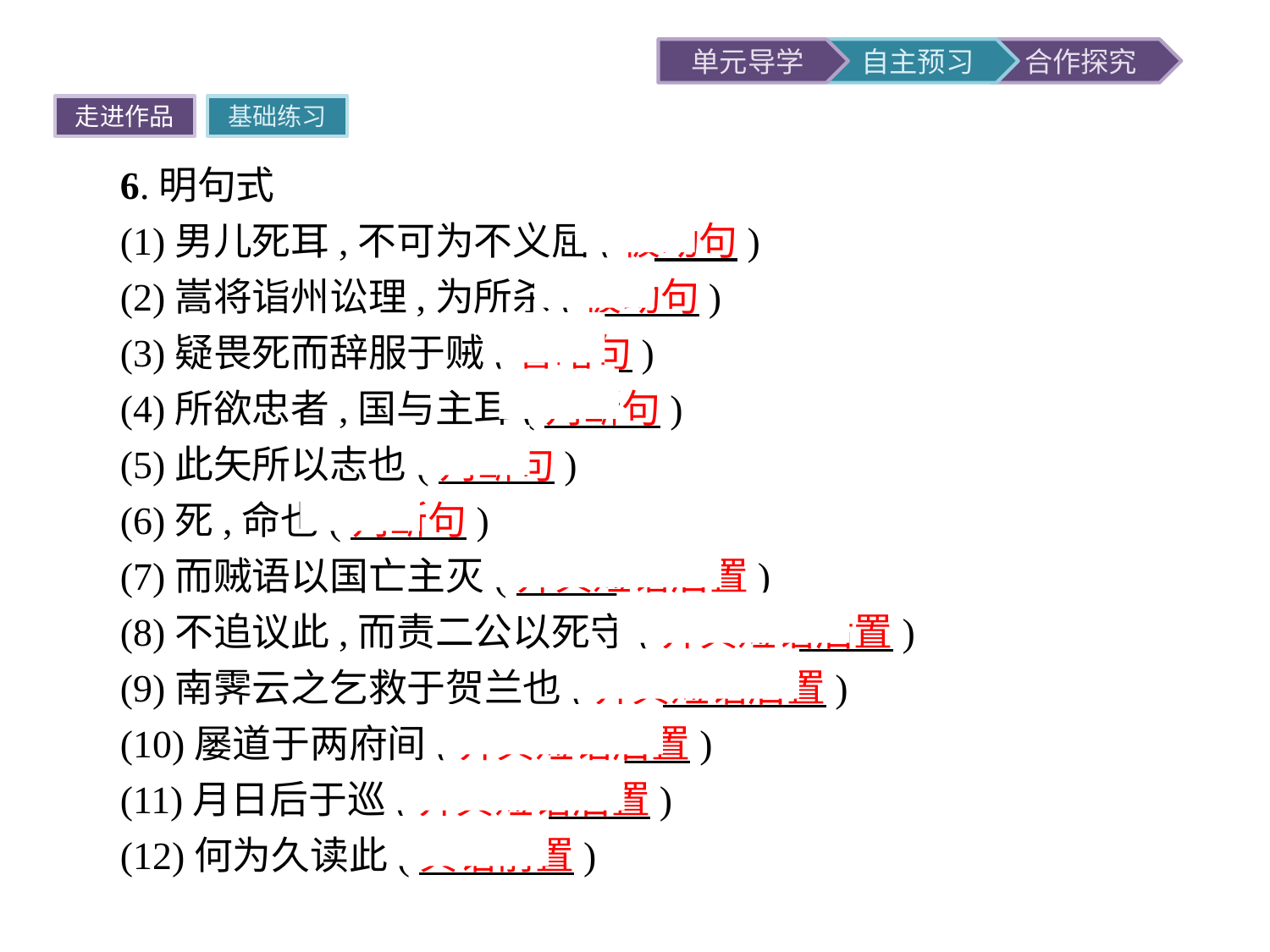

走进作品
基础练习
6.明句式
(1)男儿死耳,不可为不义屈(被动句)
(2)嵩将诣州讼理,为所杀(被动句)
(3)疑畏死而辞服于贼(省略句)
(4)所欲忠者,国与主耳(判断句)
(5)此矢所以志也(判断句)
(6)死,命也(判断句)
(7)而贼语以国亡主灭(介宾短语后置)
(8)不追议此,而责二公以死守(介宾短语后置)
(9)南霁云之乞救于贺兰也(介宾短语后置)
(10)屡道于两府间(介宾短语后置)
(11)月日后于巡(介宾短语后置)
(12)何为久读此(宾语前置)